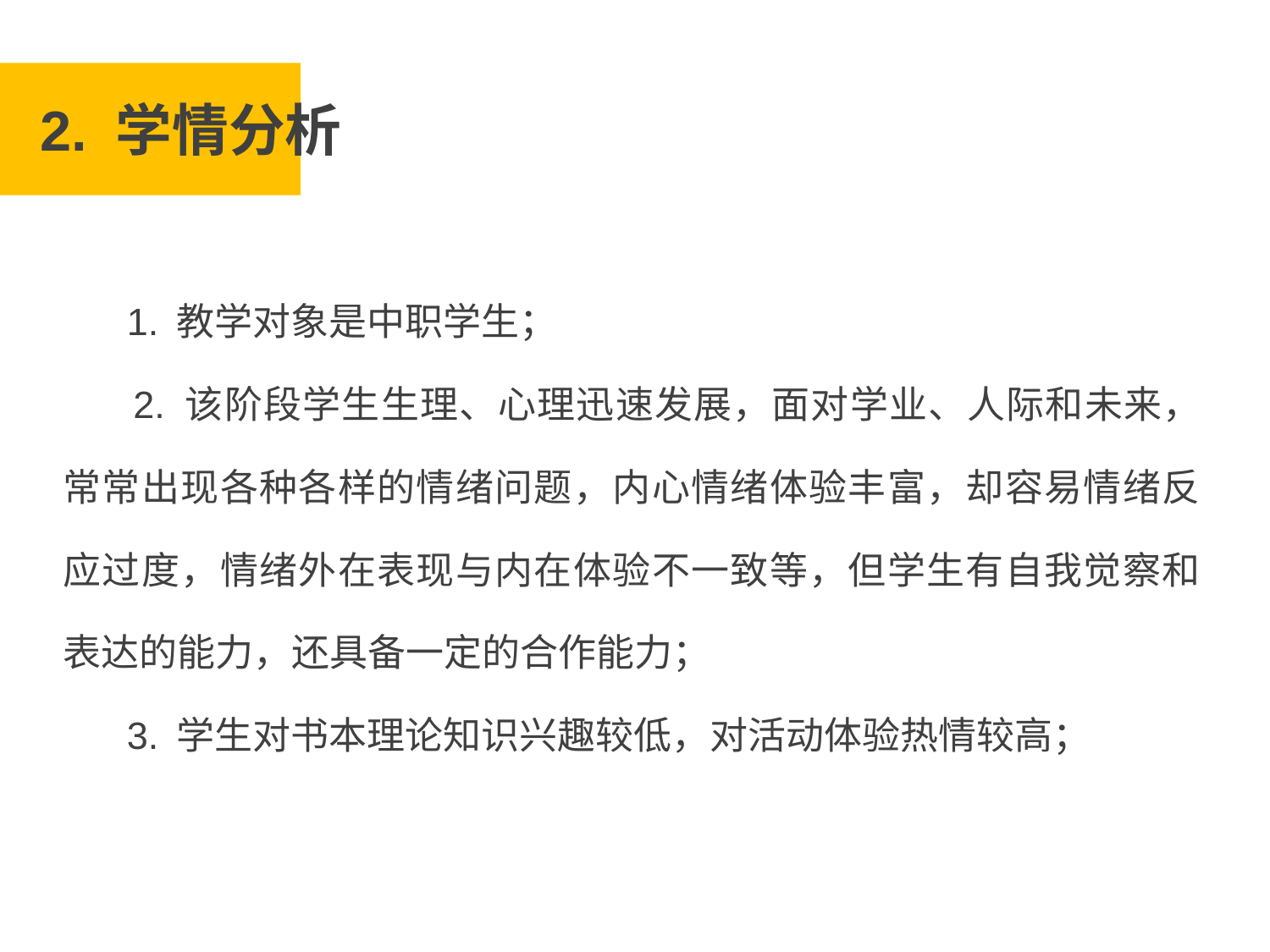

# 2. 学情分析

      1. 教学对象是中职学生；
      2. 该阶段学生生理、心理迅速发展，面对学业、人际和未来，常常出现各种各样的情绪问题，内心情绪体验丰富，却容易情绪反应过度，情绪外在表现与内在体验不一致等，但学生有自我觉察和表达的能力，还具备一定的合作能力；
      3. 学生对书本理论知识兴趣较低，对活动体验热情较高；